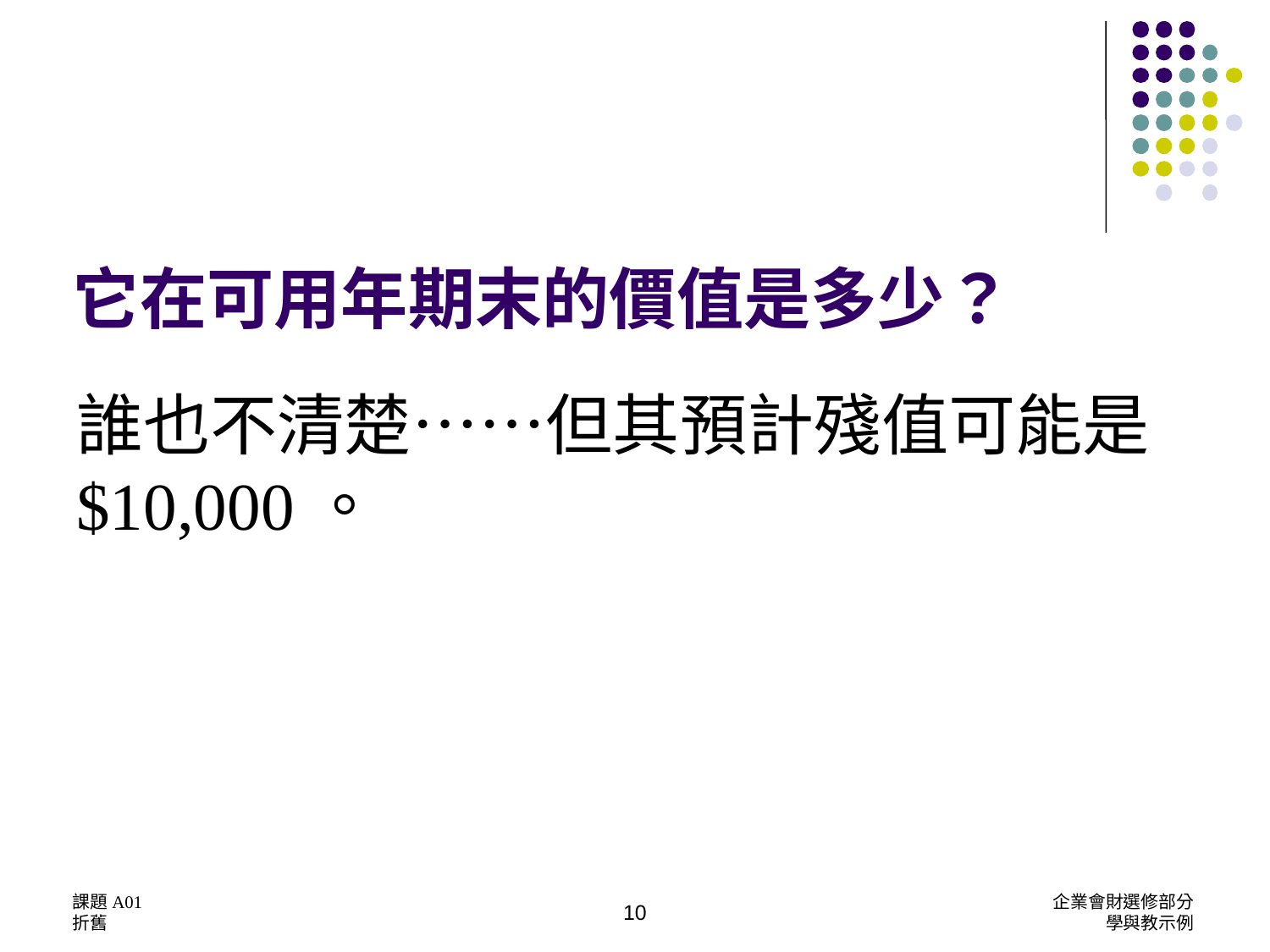

# 它在可用年期末的價值是多少？
誰也不清楚……但其預計殘值可能是$10,000。

課題A01
折舊

企業會財選修部分
學與教示例

10